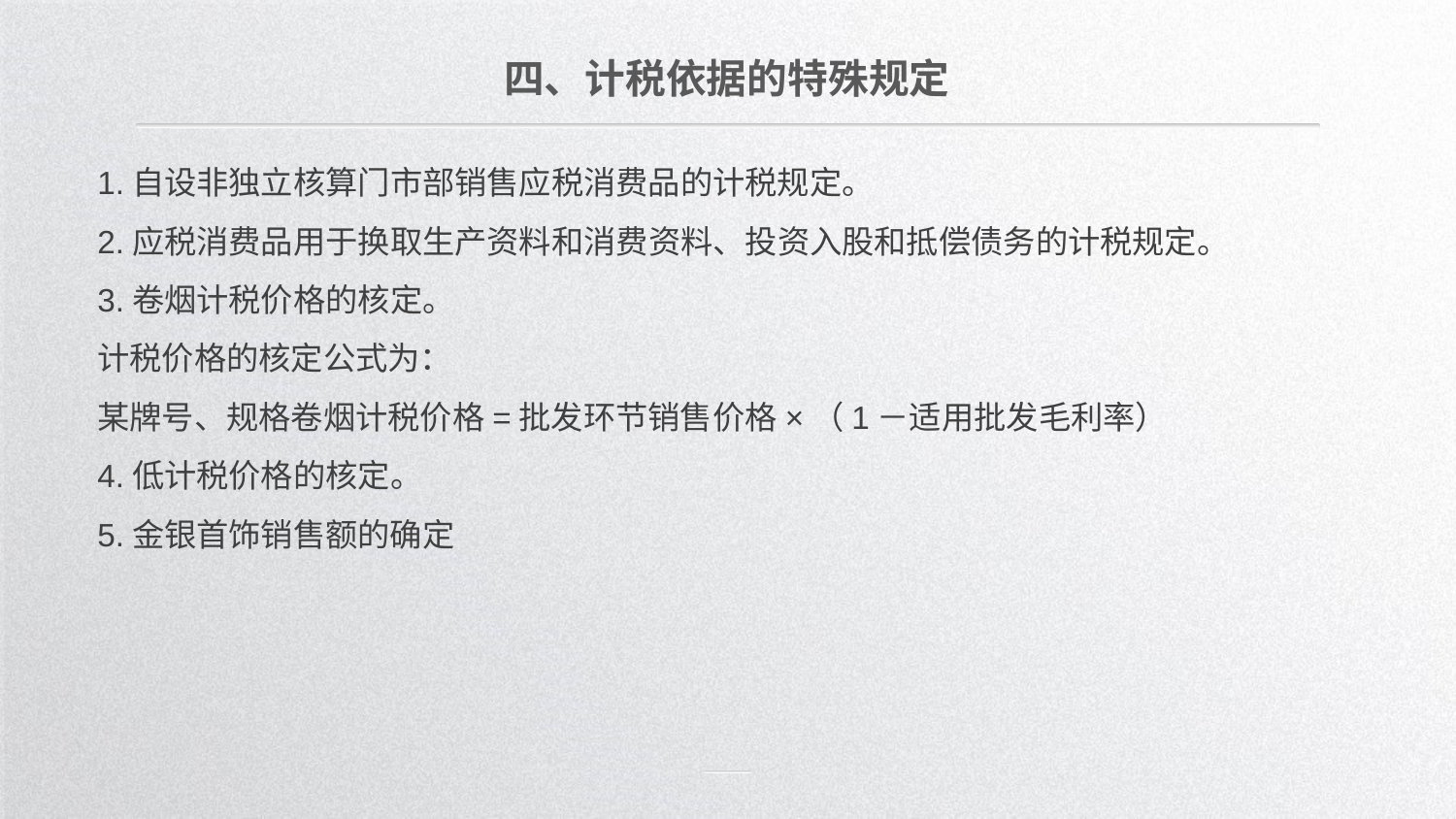

四、计税依据的特殊规定
1.自设非独立核算门市部销售应税消费品的计税规定。
2.应税消费品用于换取生产资料和消费资料、投资入股和抵偿债务的计税规定。
3.卷烟计税价格的核定。
计税价格的核定公式为：
某牌号、规格卷烟计税价格=批发环节销售价格×（1－适用批发毛利率）
4.低计税价格的核定。
5.金银首饰销售额的确定